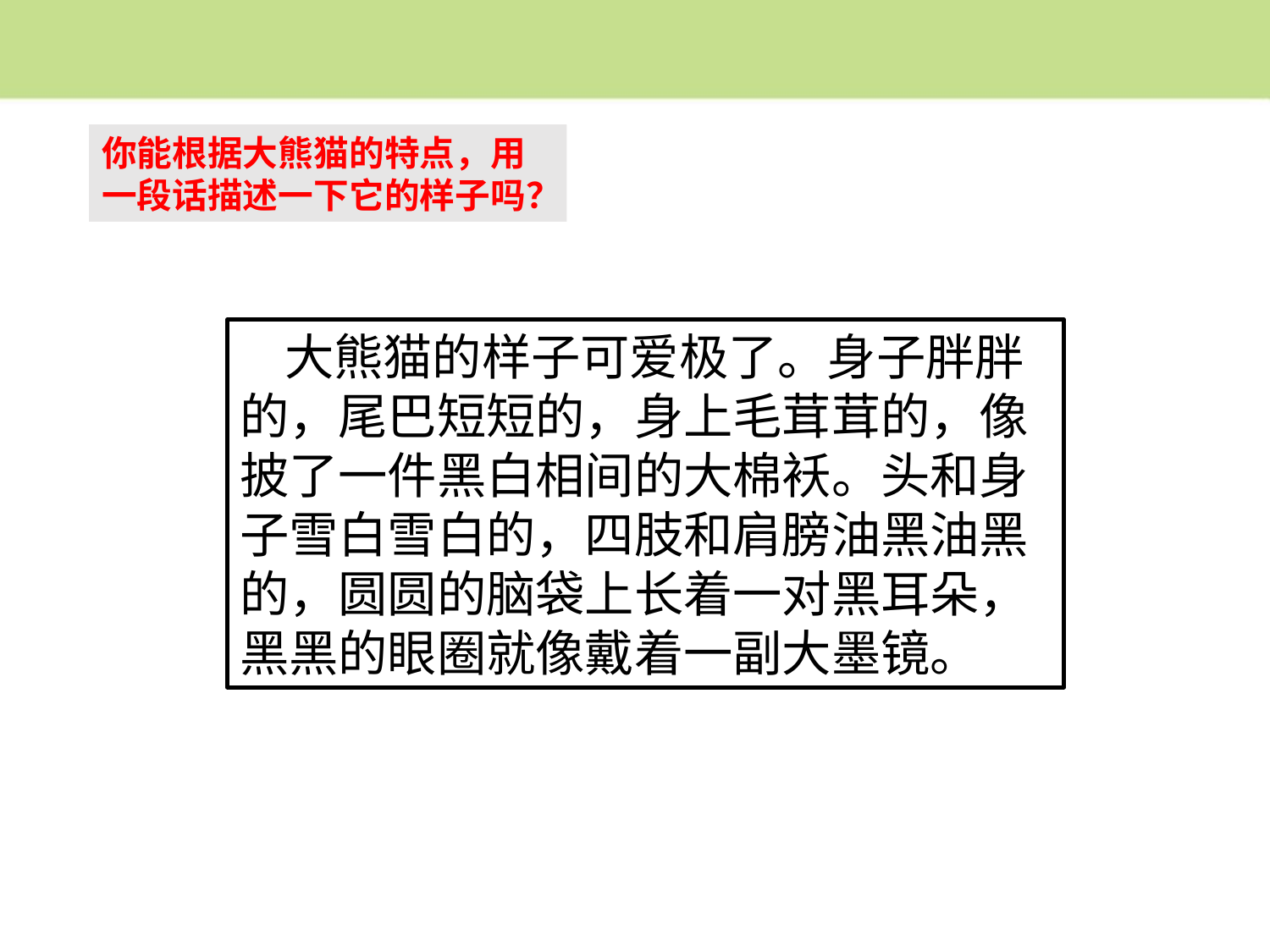

你能根据大熊猫的特点，用一段话描述一下它的样子吗？
   大熊猫的样子可爱极了。身子胖胖的，尾巴短短的，身上毛茸茸的，像披了一件黑白相间的大棉袄。头和身子雪白雪白的，四肢和肩膀油黑油黑的，圆圆的脑袋上长着一对黑耳朵，黑黑的眼圈就像戴着一副大墨镜。